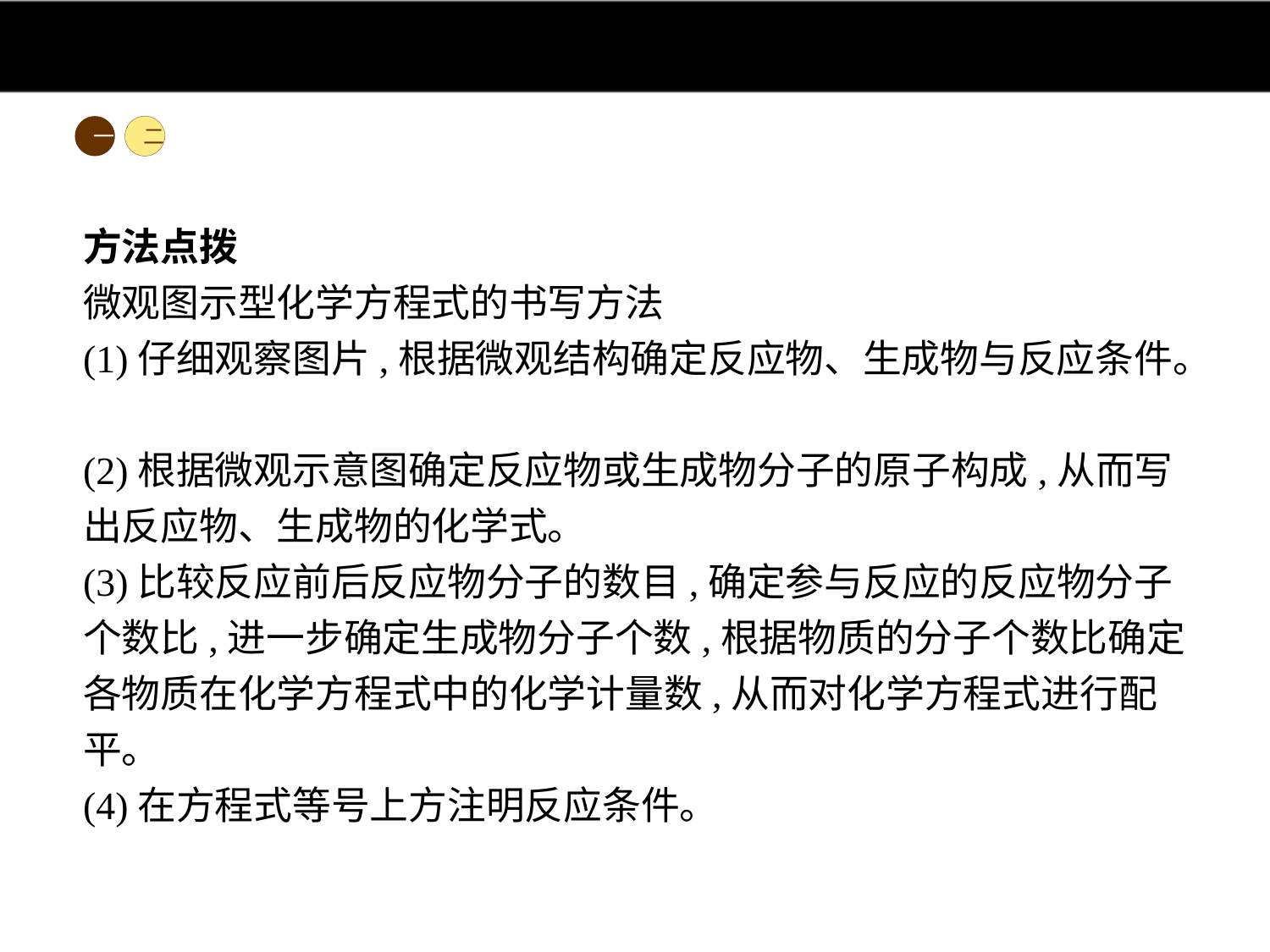

一
二
方法点拨
微观图示型化学方程式的书写方法
(1)仔细观察图片,根据微观结构确定反应物、生成物与反应条件。
(2)根据微观示意图确定反应物或生成物分子的原子构成,从而写出反应物、生成物的化学式。
(3)比较反应前后反应物分子的数目,确定参与反应的反应物分子个数比,进一步确定生成物分子个数,根据物质的分子个数比确定各物质在化学方程式中的化学计量数,从而对化学方程式进行配平。
(4)在方程式等号上方注明反应条件。